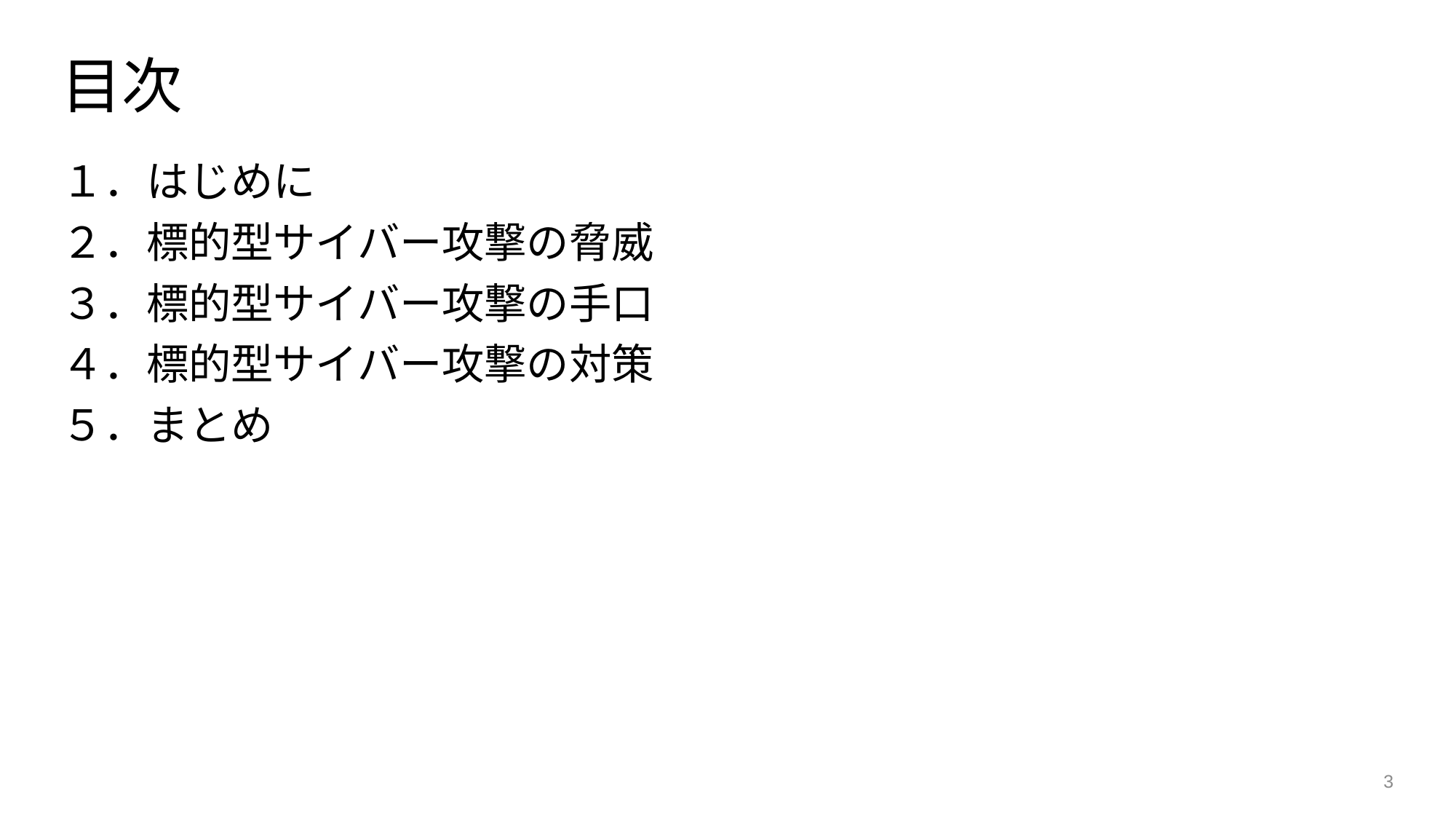

# 目次
１．はじめに
２．標的型サイバー攻撃の脅威
３．標的型サイバー攻撃の手口
４．標的型サイバー攻撃の対策
５．まとめ

3